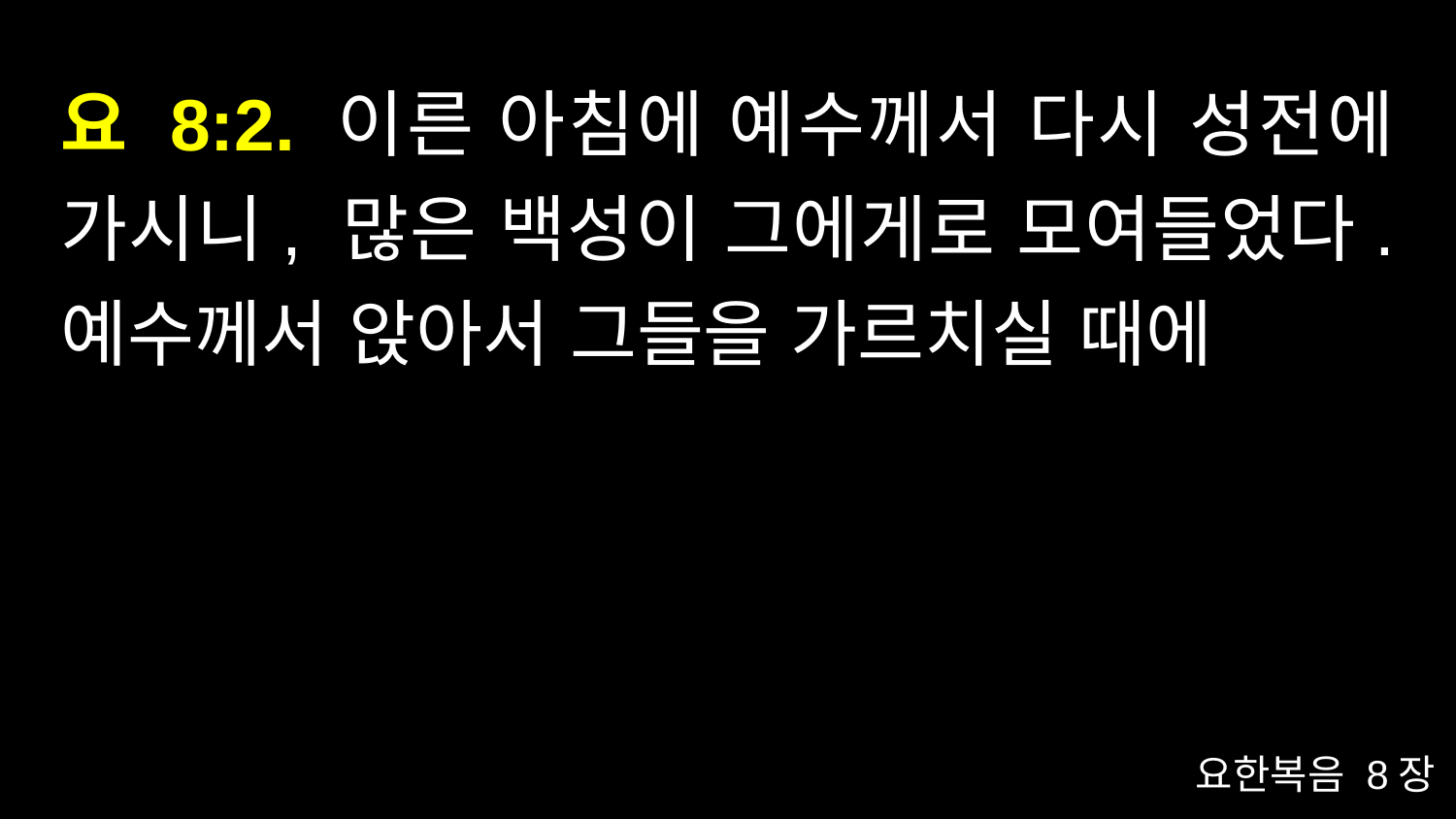

# 요 8:2. 이른 아침에 예수께서 다시 성전에 가시니, 많은 백성이 그에게로 모여들었다. 예수께서 앉아서 그들을 가르치실 때에
요한복음 8장